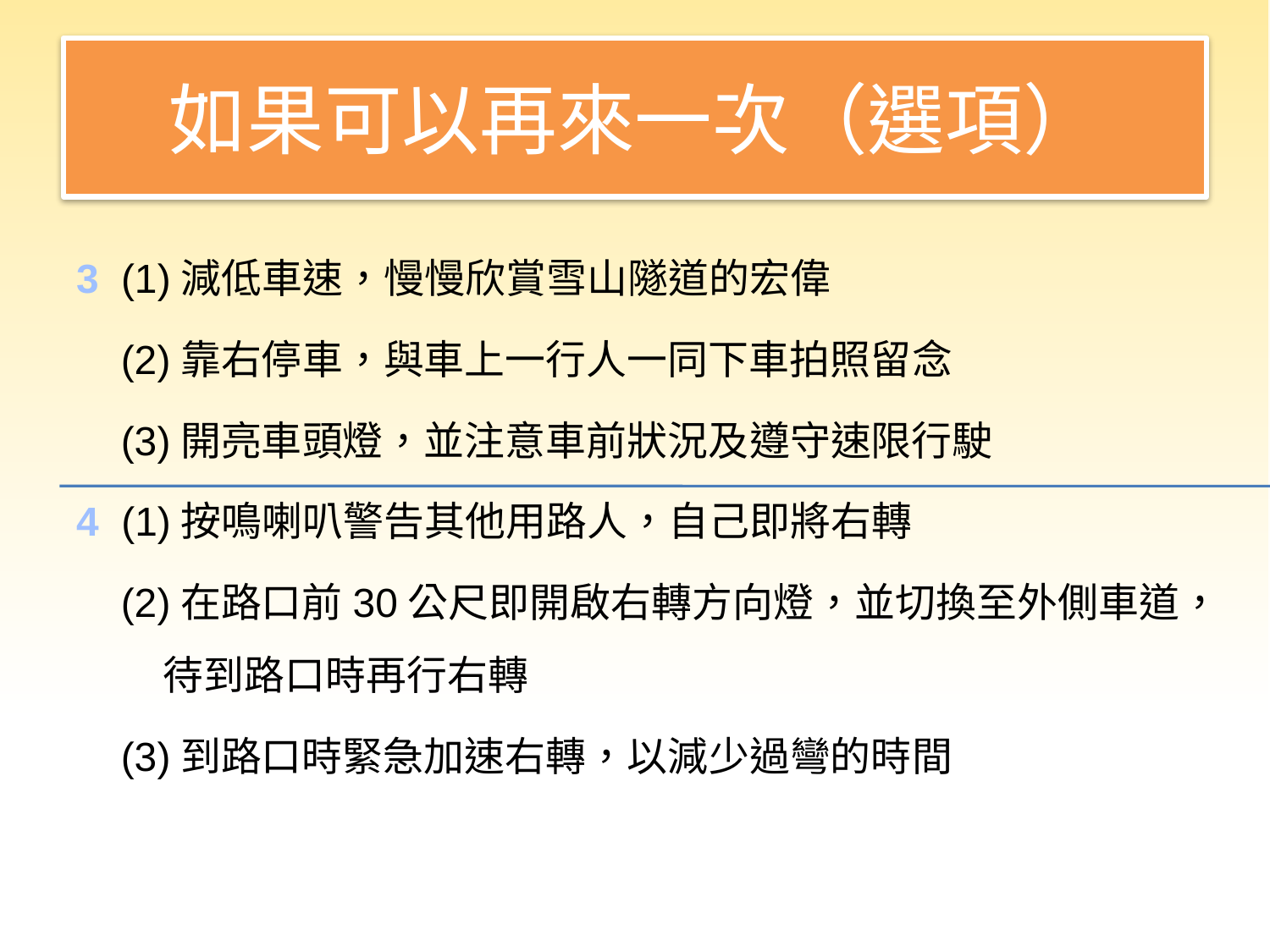

# 如果可以再來一次（選項）
3  (1)減低車速，慢慢欣賞雪山隧道的宏偉
    (2)靠右停車，與車上一行人一同下車拍照留念
    (3)開亮車頭燈，並注意車前狀況及遵守速限行駛
4  (1)按鳴喇叭警告其他用路人，自己即將右轉
    (2)在路口前30公尺即開啟右轉方向燈，並切換至外側車道，待到路口時再行右轉
    (3)到路口時緊急加速右轉，以減少過彎的時間